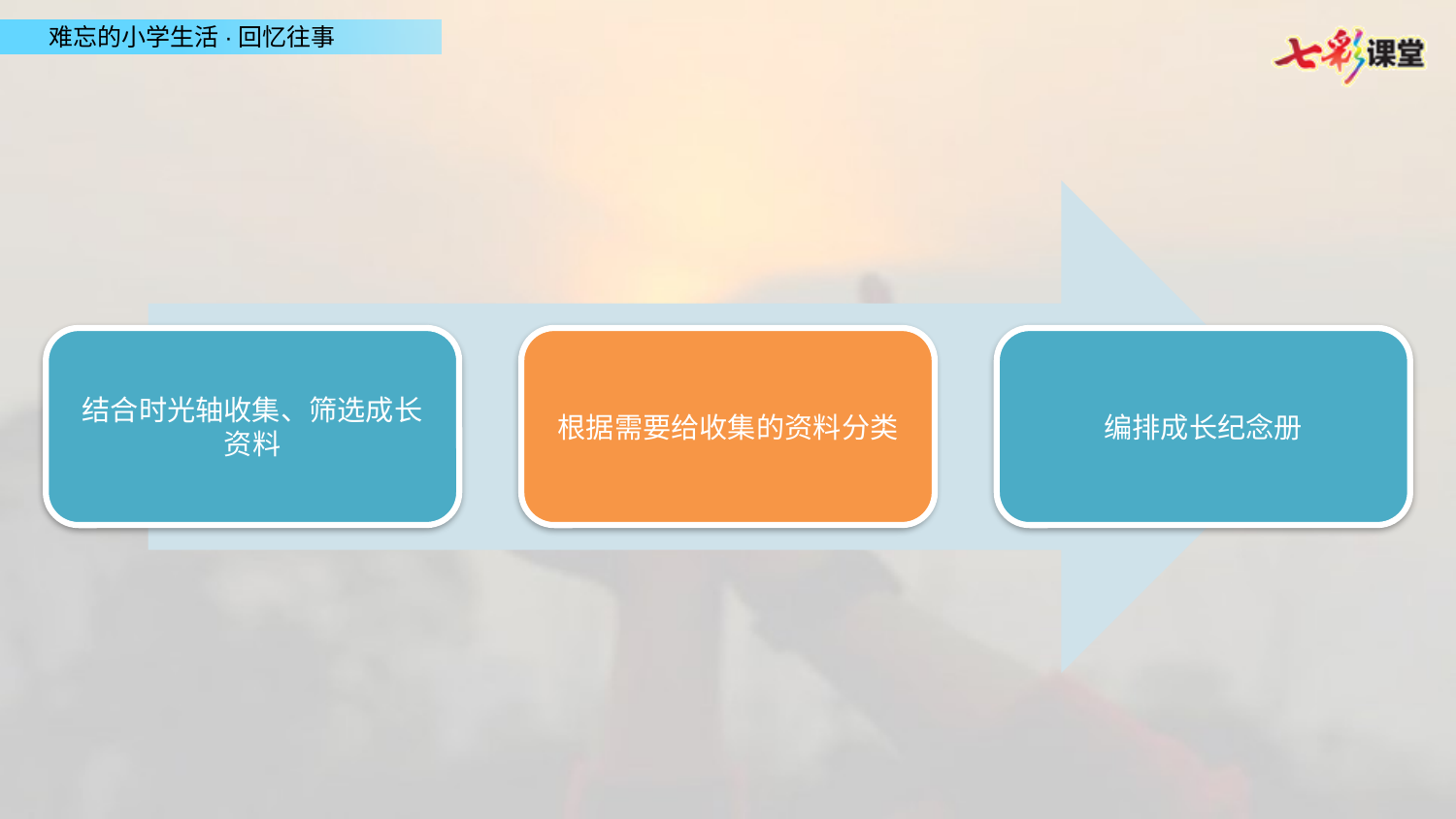

结合时光轴收集、筛选成长资料
根据需要给收集的资料分类
编排成长纪念册